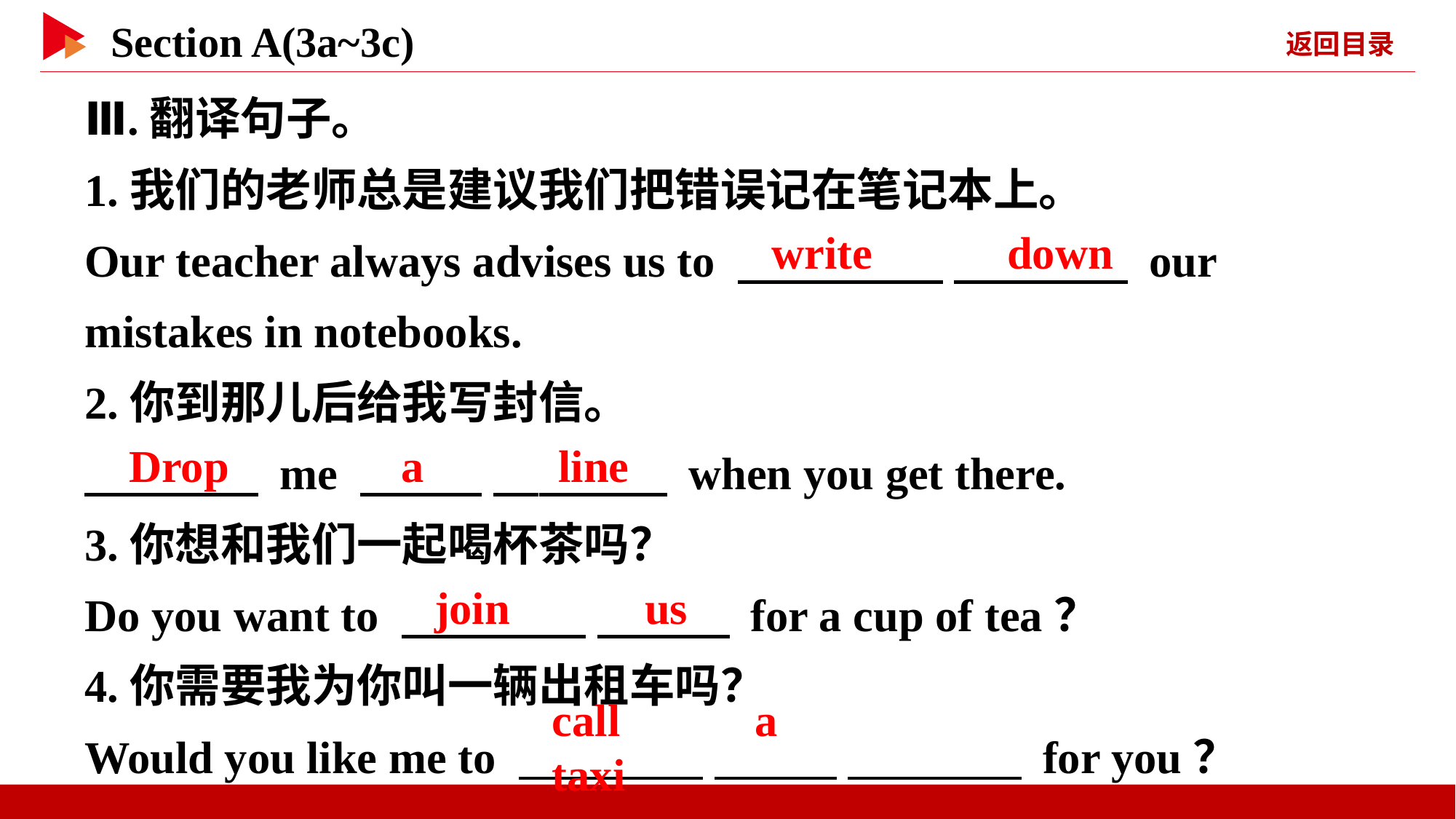

Ⅲ.翻译句子。
1.我们的老师总是建议我们把错误记在笔记本上。
Our teacher always advises us to 　           　 　        　 our mistakes in notebooks.
2.你到那儿后给我写封信。
　        　 me 　   　 　        　 when you get there.
3.你想和我们一起喝杯茶吗？
Do you want to 　         　 　    　 for a cup of tea？
4.你需要我为你叫一辆出租车吗？
Would you like me to 　         　 　   　 　        　 for you？
write 　 　down
Drop
a 　 　line
join 　 　us
call 　 　a 　 　taxi